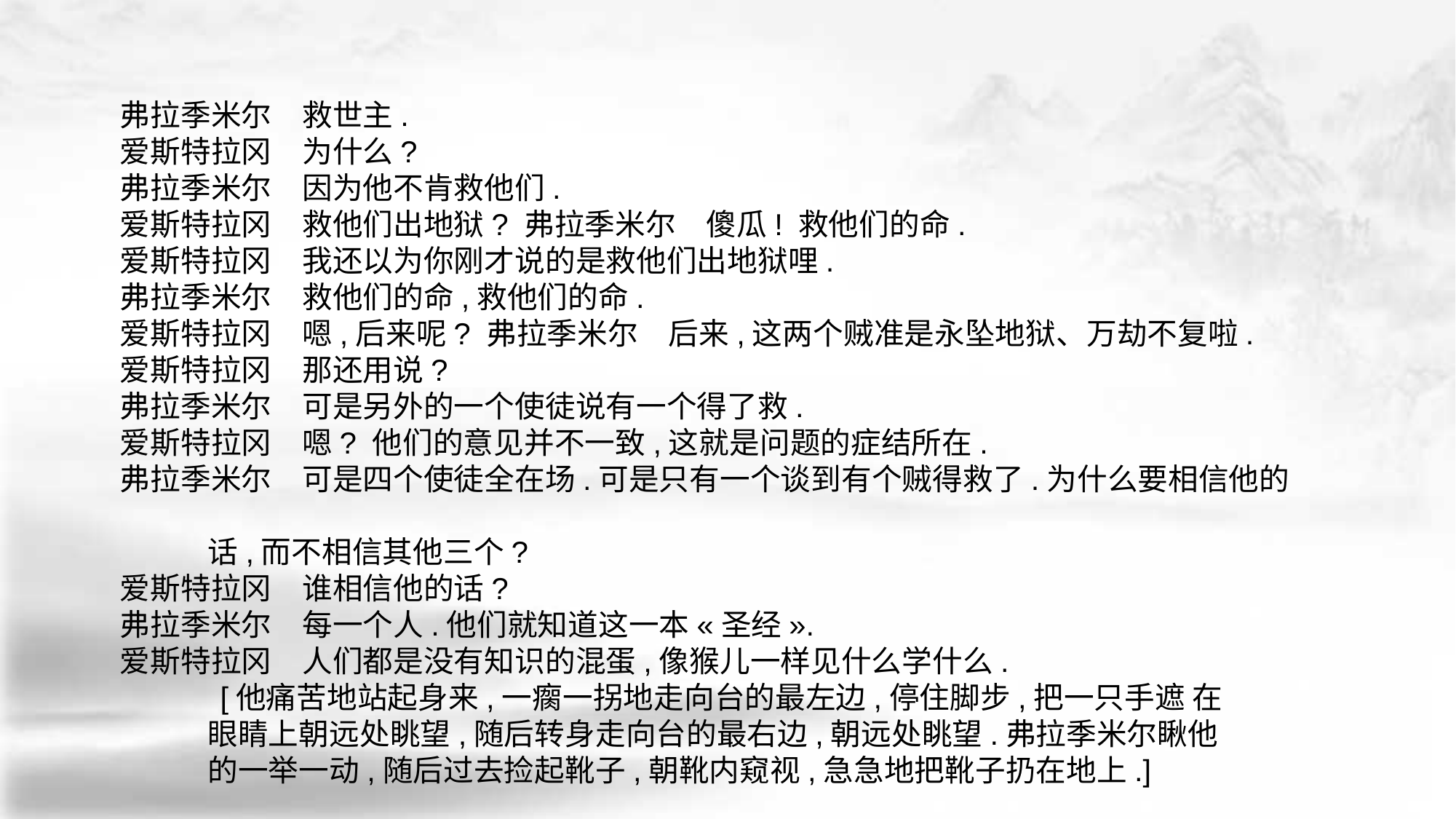

弗拉季米尔　救世主.
爱斯特拉冈　为什么?
弗拉季米尔　因为他不肯救他们.
爱斯特拉冈　救他们出地狱? 弗拉季米尔　傻瓜! 救他们的命.
爱斯特拉冈　我还以为你刚才说的是救他们出地狱哩.
弗拉季米尔　救他们的命,救他们的命.
爱斯特拉冈　嗯,后来呢? 弗拉季米尔　后来,这两个贼准是永坠地狱、万劫不复啦.
爱斯特拉冈　那还用说?
弗拉季米尔　可是另外的一个使徒说有一个得了救.
爱斯特拉冈　嗯? 他们的意见并不一致,这就是问题的症结所在.
弗拉季米尔　可是四个使徒全在场.可是只有一个谈到有个贼得救了.为什么要相信他的
            话,而不相信其他三个?
爱斯特拉冈　谁相信他的话?
弗拉季米尔　每一个人.他们就知道这一本«圣经».
爱斯特拉冈　人们都是没有知识的混蛋,像猴儿一样见什么学什么.
            [他痛苦地站起身来,一瘸一拐地走向台的最左边,停住脚步,把一只手遮 在
            眼睛上朝远处眺望,随后转身走向台的最右边,朝远处眺望.弗拉季米尔瞅他
            的一举一动,随后过去捡起靴子,朝靴内窥视,急急地把靴子扔在地上.]